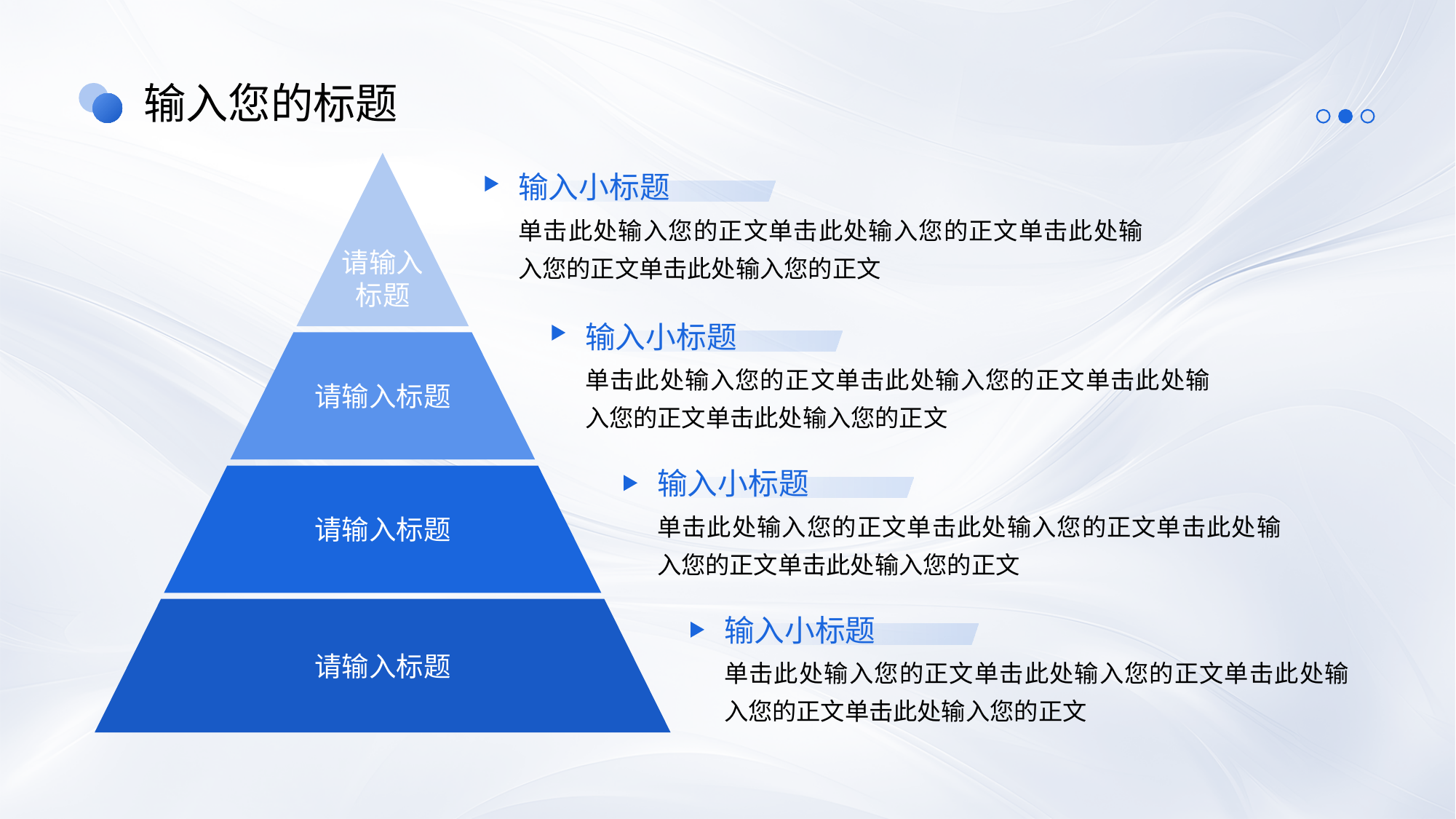

输入您的标题

请输入
标题
请输入标题
请输入标题
请输入标题
输入小标题

单击此处输入您的正文单击此处输入您的正文单击此处输入您的正文单击此处输入您的正文
输入小标题

单击此处输入您的正文单击此处输入您的正文单击此处输入您的正文单击此处输入您的正文
输入小标题

单击此处输入您的正文单击此处输入您的正文单击此处输入您的正文单击此处输入您的正文
输入小标题

单击此处输入您的正文单击此处输入您的正文单击此处输入您的正文单击此处输入您的正文